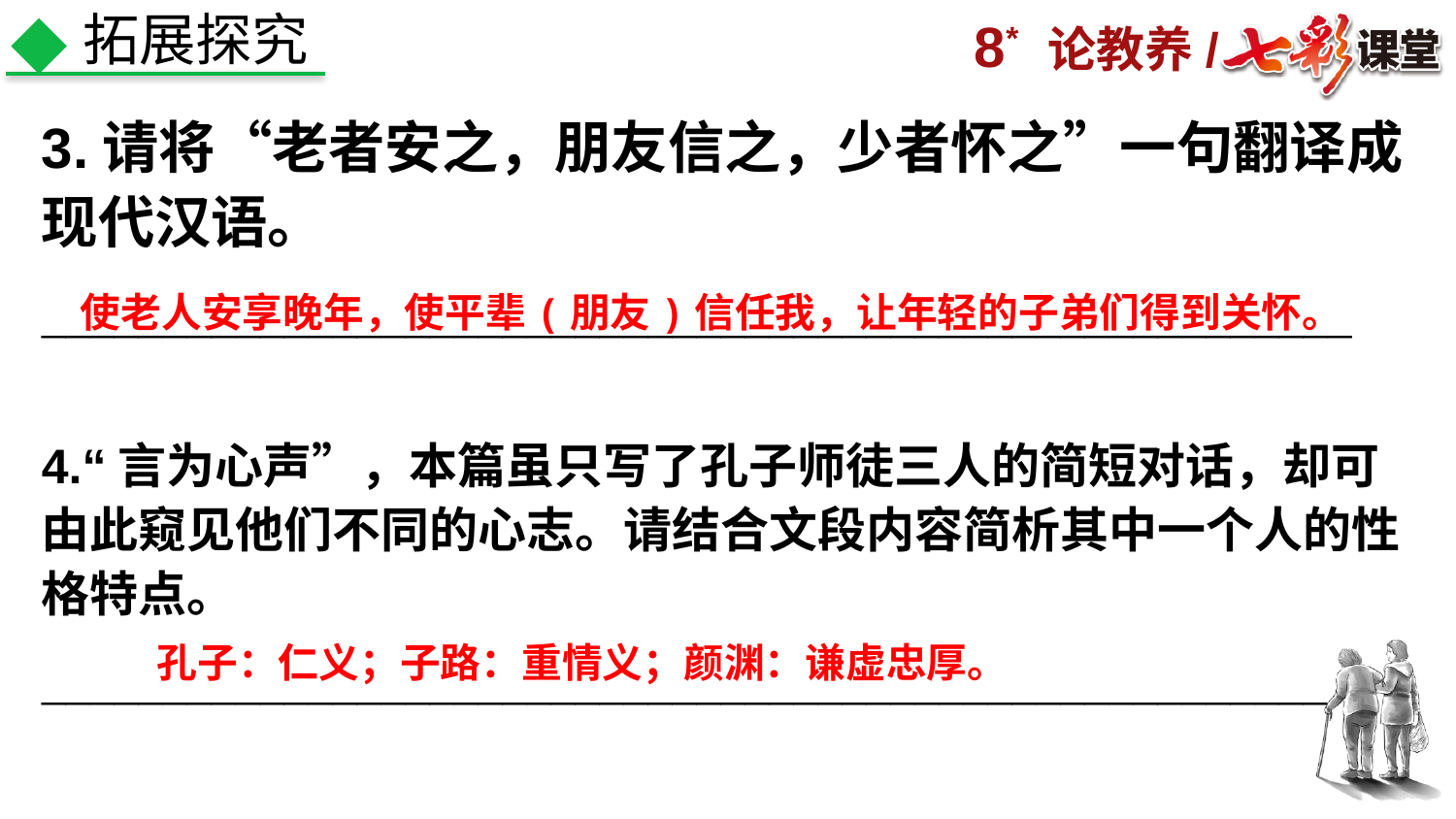

拓展探究

3.请将“老者安之，朋友信之，少者怀之”一句翻译成现代汉语。
______________________________________________________

4.“言为心声”，本篇虽只写了孔子师徒三人的简短对话，却可由此窥见他们不同的心志。请结合文段内容简析其中一个人的性格特点。
_____________________________________________________
使老人安享晚年，使平辈(朋友)信任我，让年轻的子弟们得到关怀。
孔子：仁义；子路：重情义；颜渊：谦虚忠厚。